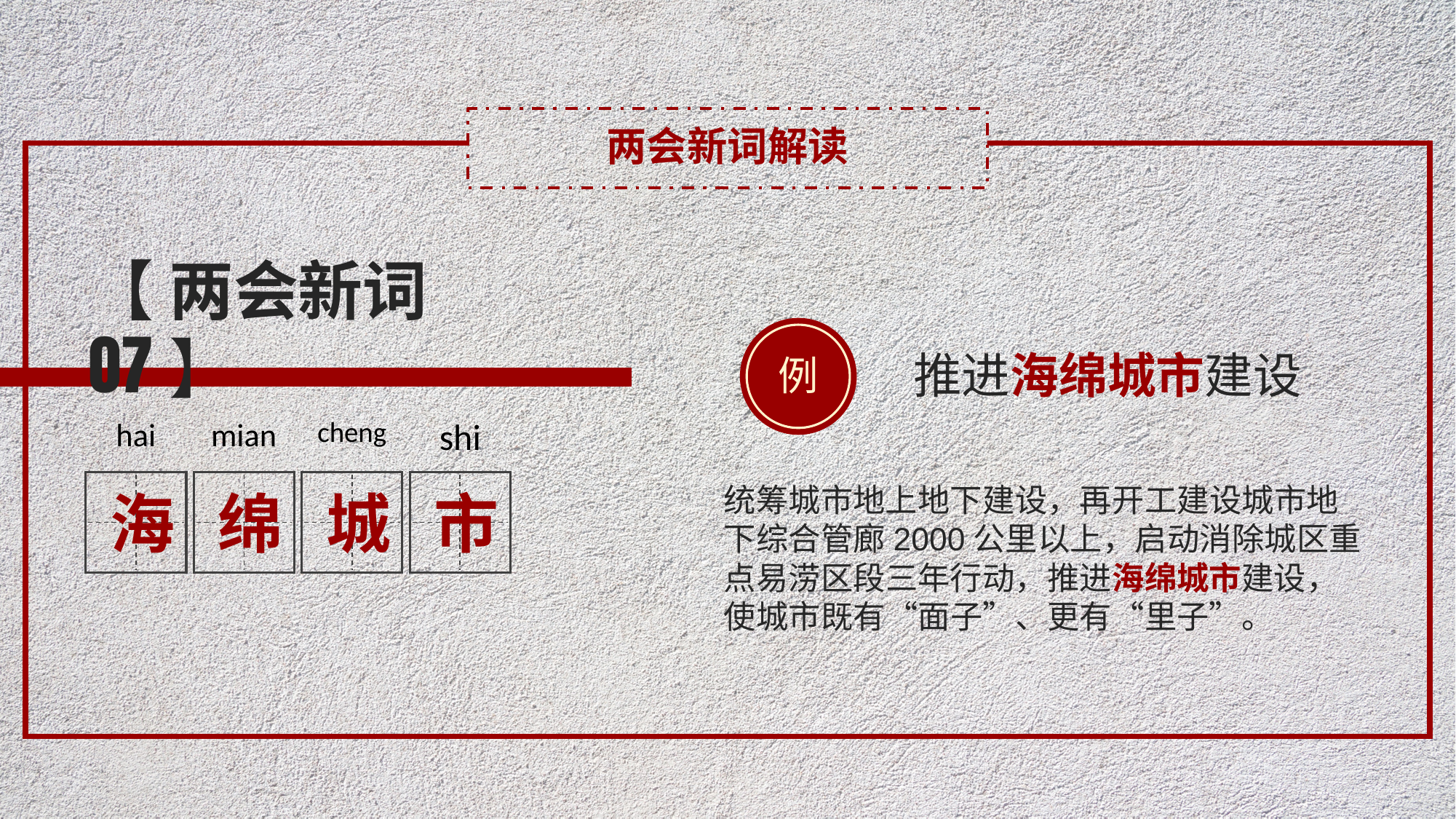

两会新词解读

【 两会新词   07】

例
推进海绵城市建设

hai

海
mian

绵
cheng

城
shi

市
统筹城市地上地下建设，再开工建设城市地下综合管廊2000公里以上，启动消除城区重点易涝区段三年行动，推进海绵城市建设，使城市既有“面子”、更有“里子”。